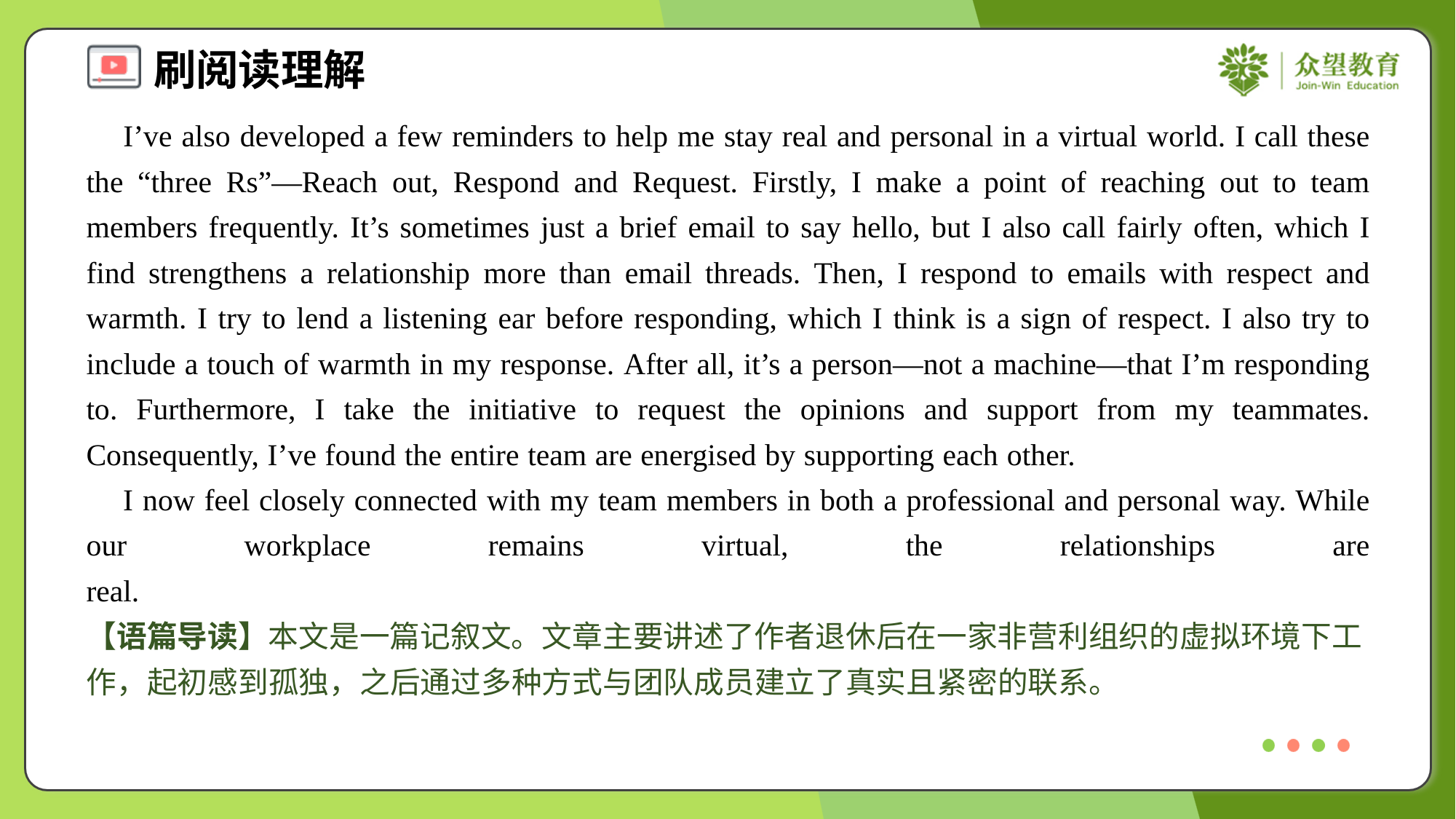

I’ve also developed a few reminders to help me stay real and personal in a virtual world. I call these the “three Rs”—Reach out, Respond and Request. Firstly, I make a point of reaching out to team members frequently. It’s sometimes just a brief email to say hello, but I also call fairly often, which I find strengthens a relationship more than email threads. Then, I respond to emails with respect and warmth. I try to lend a listening ear before responding, which I think is a sign of respect. I also try to include a touch of warmth in my response. After all, it’s a person—not a machine—that I’m responding to. Furthermore, I take the initiative to request the opinions and support from my teammates. Consequently, I’ve found the entire team are energised by supporting each other.
    I now feel closely connected with my team members in both a professional and personal way. While our workplace remains virtual, the relationships are real.#1.4
【语篇导读】本文是一篇记叙文。文章主要讲述了作者退休后在一家非营利组织的虚拟环境下工作，起初感到孤独，之后通过多种方式与团队成员建立了真实且紧密的联系。